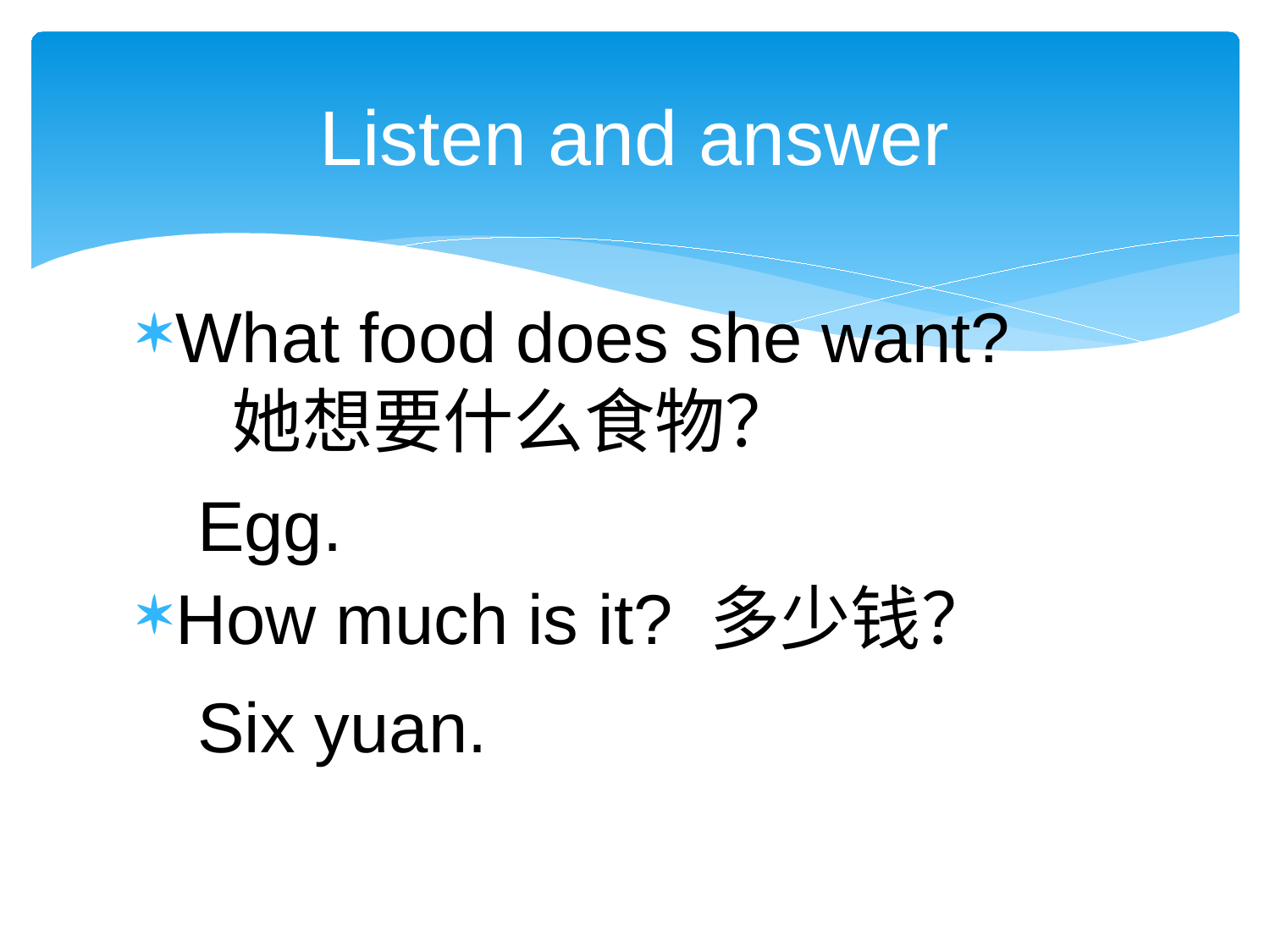

# Listen and answer
What food does she want?         她想要什么食物？

How much is it? 多少钱？

Egg.
Six yuan.